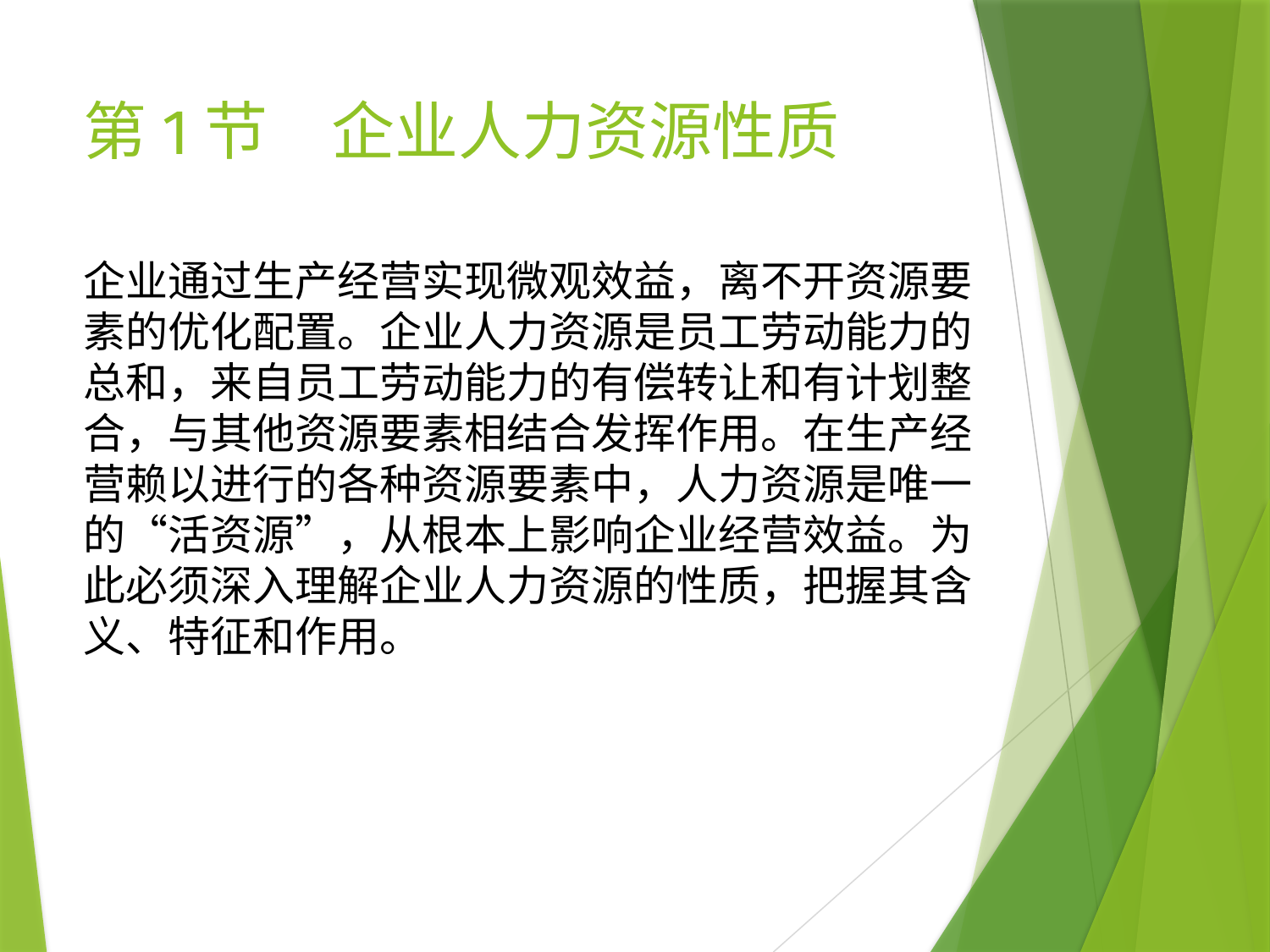

# 第1节　企业人力资源性质

企业通过生产经营实现微观效益，离不开资源要素的优化配置。企业人力资源是员工劳动能力的总和，来自员工劳动能力的有偿转让和有计划整合，与其他资源要素相结合发挥作用。在生产经营赖以进行的各种资源要素中，人力资源是唯一的“活资源”，从根本上影响企业经营效益。为此必须深入理解企业人力资源的性质，把握其含义、特征和作用。